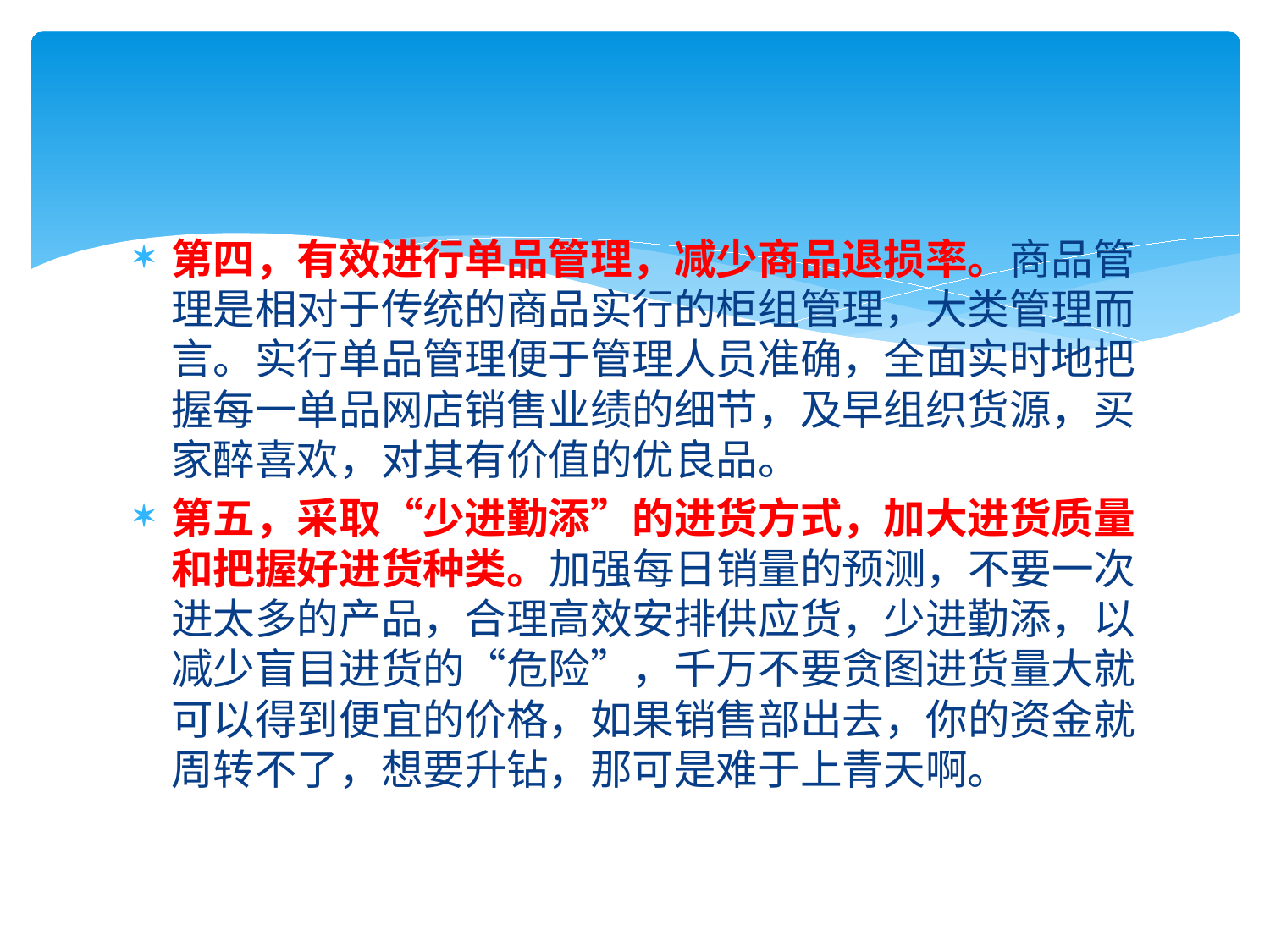

第四，有效进行单品管理，减少商品退损率。商品管理是相对于传统的商品实行的柜组管理，大类管理而言。实行单品管理便于管理人员准确，全面实时地把握每一单品网店销售业绩的细节，及早组织货源，买家醉喜欢，对其有价值的优良品。
第五，采取“少进勤添”的进货方式，加大进货质量和把握好进货种类。加强每日销量的预测，不要一次进太多的产品，合理高效安排供应货，少进勤添，以减少盲目进货的“危险”，千万不要贪图进货量大就可以得到便宜的价格，如果销售部出去，你的资金就周转不了，想要升钻，那可是难于上青天啊。